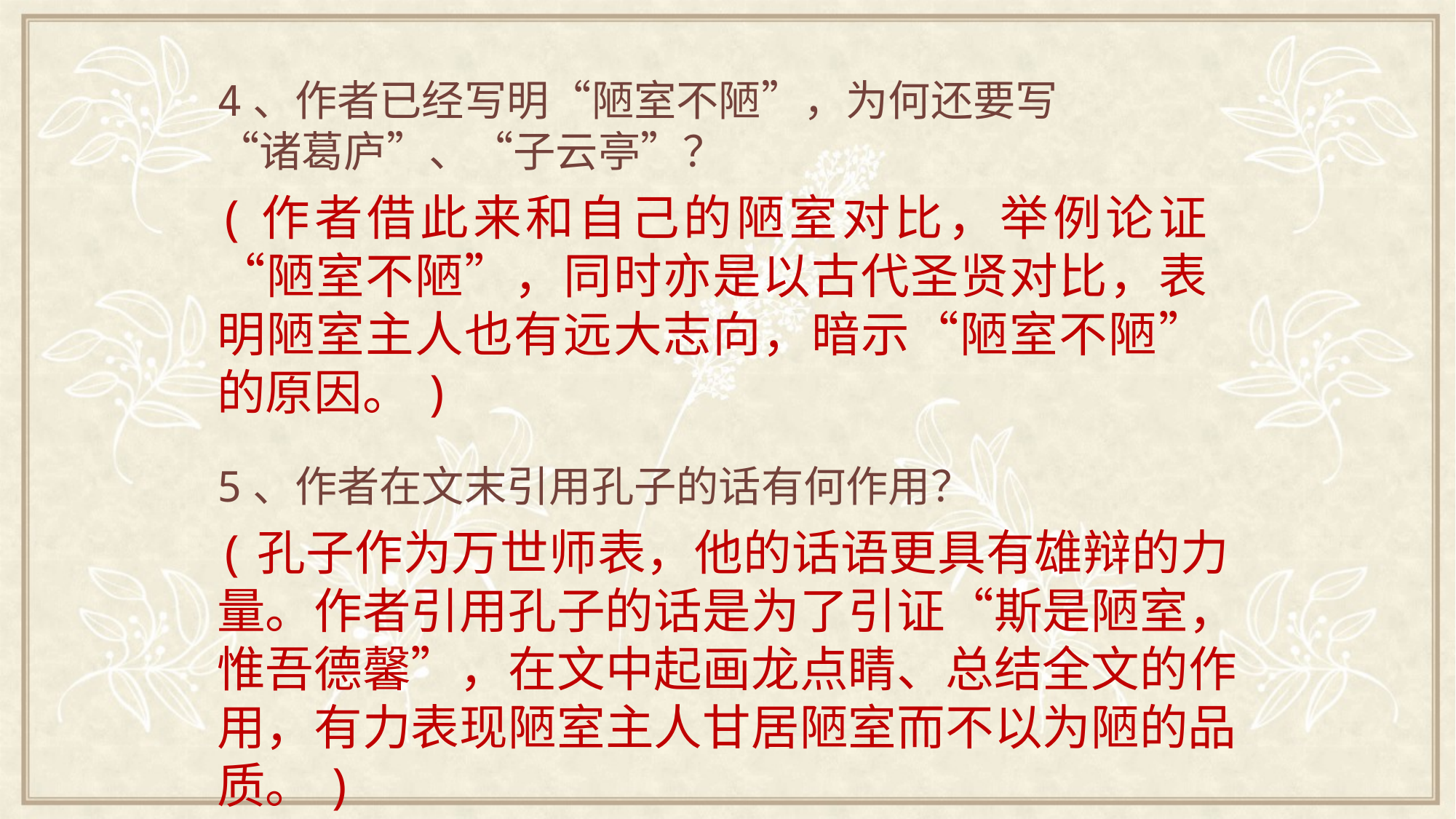

4、作者已经写明“陋室不陋”，为何还要写“诸葛庐”、“子云亭”？
(作者借此来和自己的陋室对比，举例论证“陋室不陋”，同时亦是以古代圣贤对比，表明陋室主人也有远大志向，暗示“陋室不陋”的原因。)
5、作者在文末引用孔子的话有何作用？
(孔子作为万世师表，他的话语更具有雄辩的力量。作者引用孔子的话是为了引证“斯是陋室，惟吾德馨”，在文中起画龙点睛、总结全文的作用，有力表现陋室主人甘居陋室而不以为陋的品质。)